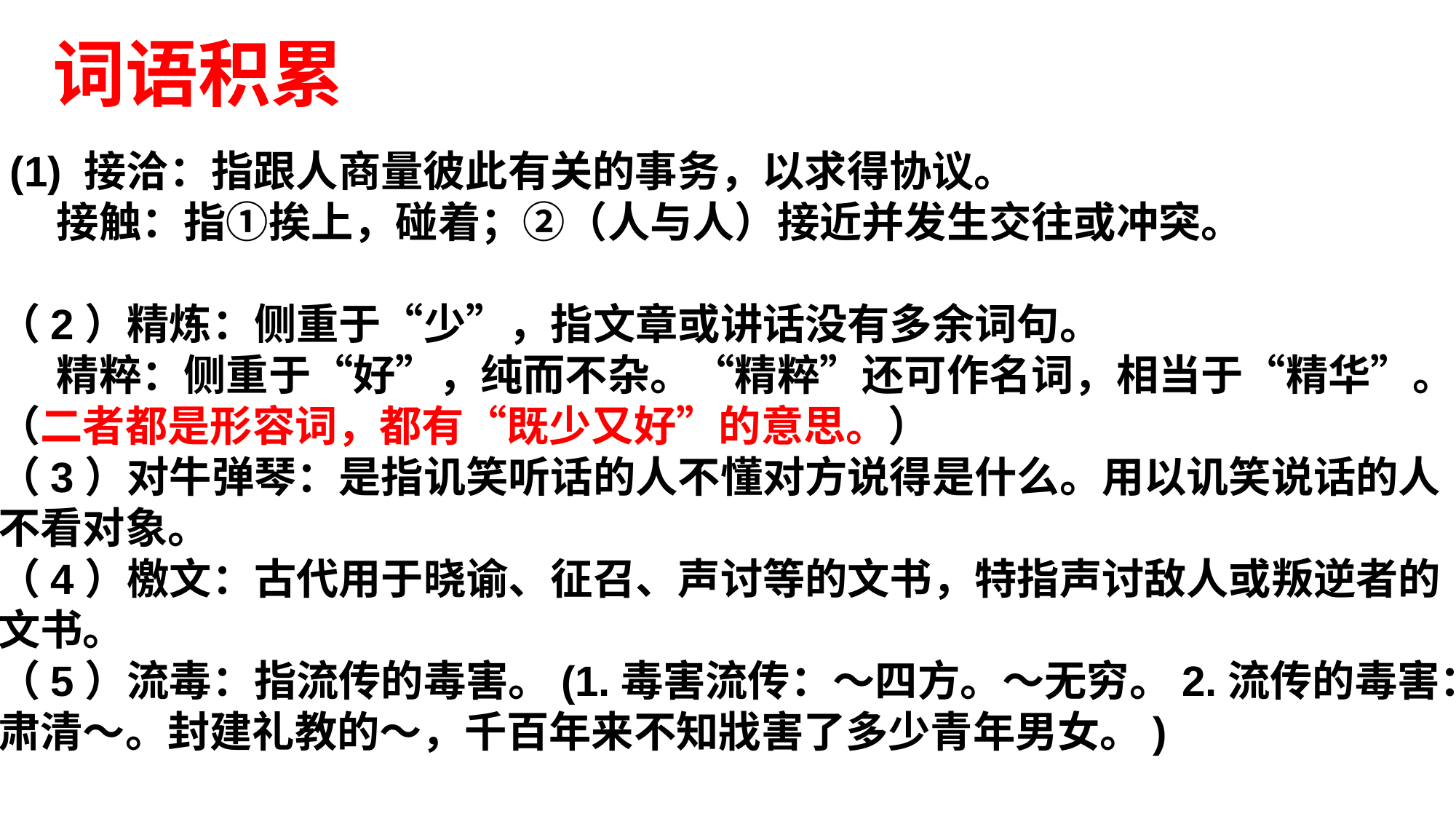

词语积累

 (1) 接洽：指跟人商量彼此有关的事务，以求得协议。
     接触：指①挨上，碰着；②（人与人）接近并发生交往或冲突。
（2）精炼：侧重于“少”，指文章或讲话没有多余词句。
     精粹：侧重于“好”，纯而不杂。“精粹”还可作名词，相当于“精华”。（二者都是形容词，都有“既少又好”的意思。）
（3）对牛弹琴：是指讥笑听话的人不懂对方说得是什么。用以讥笑说话的人不看对象。
（4）檄文：古代用于晓谕、征召、声讨等的文书，特指声讨敌人或叛逆者的文书。
（5）流毒：指流传的毒害。(1.毒害流传：～四方。～无穷。2.流传的毒害：肃清～。封建礼教的～，千百年来不知戕害了多少青年男女。)